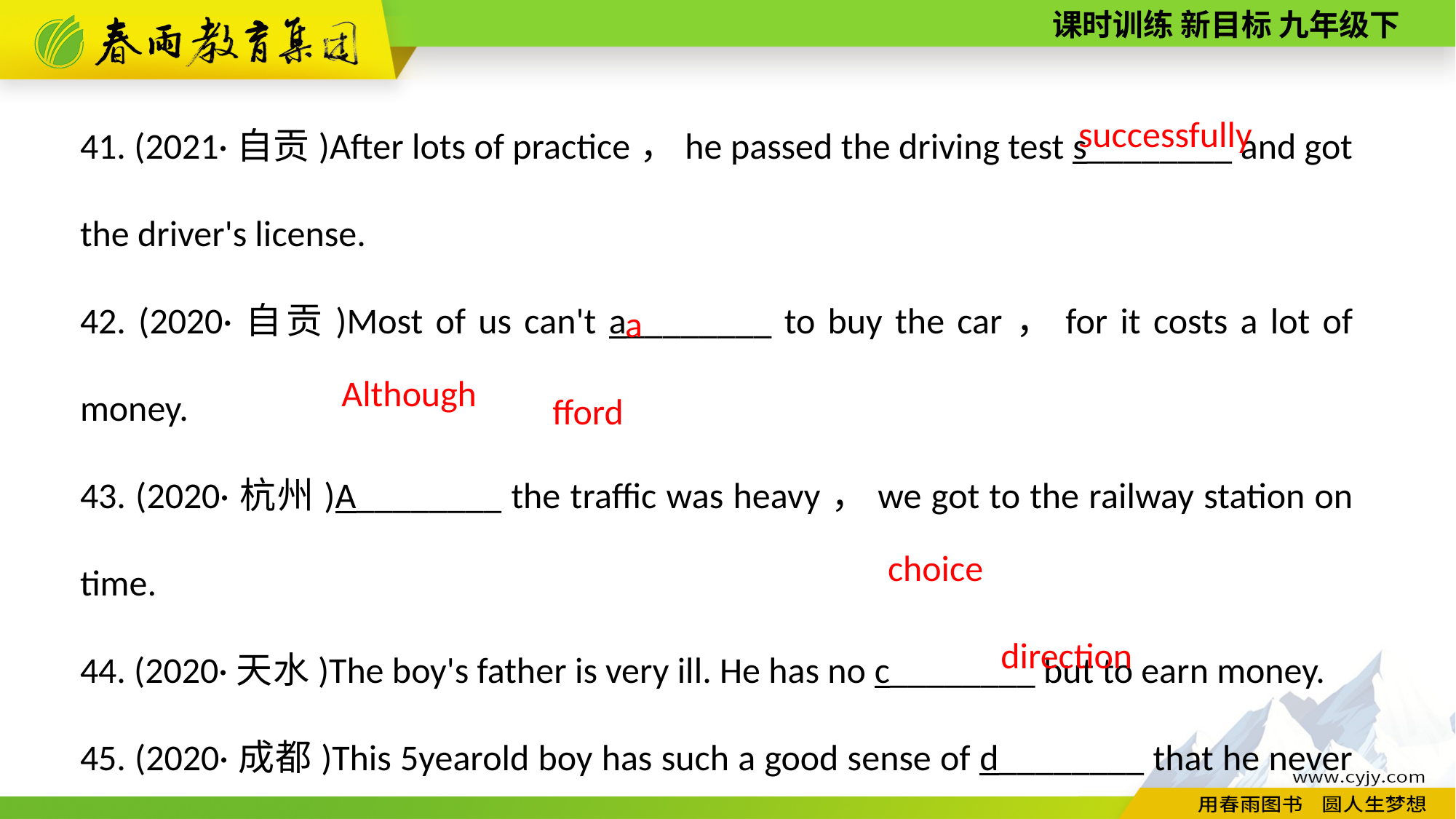

41. (2021·自贡)After lots of practice，he passed the driving test s________ and got the driver's license.
42. (2020·自贡)Most of us can't a________ to buy the car，for it costs a lot of money.
43. (2020·杭州)A________ the traffic was heavy，we got to the railway station on time.
44. (2020·天水)The boy's father is very ill. He has no c________ but to earn money.
45. (2020·成都)This 5­year­old boy has such a good sense of d________ that he never gets lost.
successfully
afford
Although
choice
direction